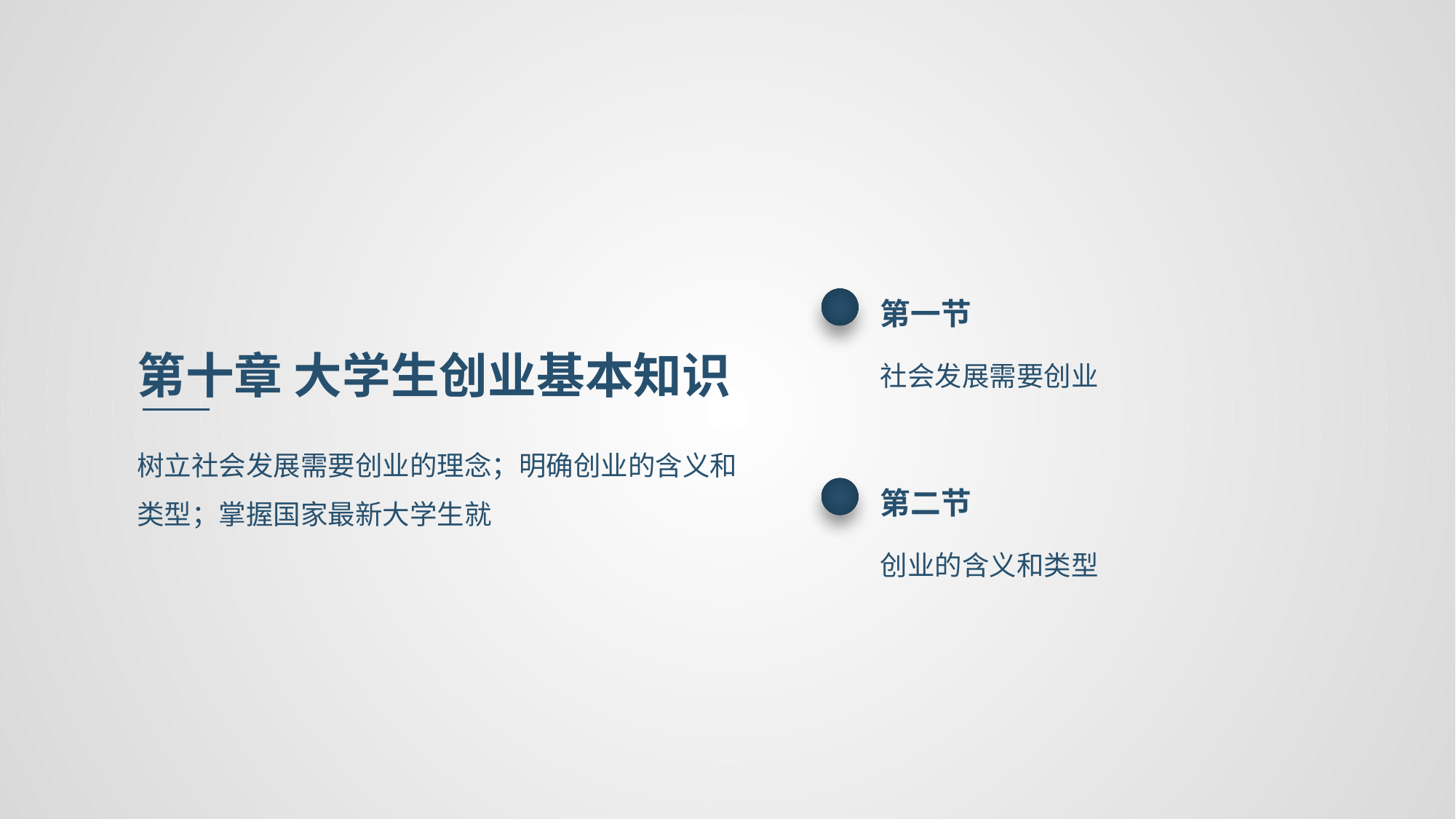

第一节
社会发展需要创业
第十章 大学生创业基本知识
树立社会发展需要创业的理念；明确创业的含义和类型；掌握国家最新大学生就

第二节
创业的含义和类型